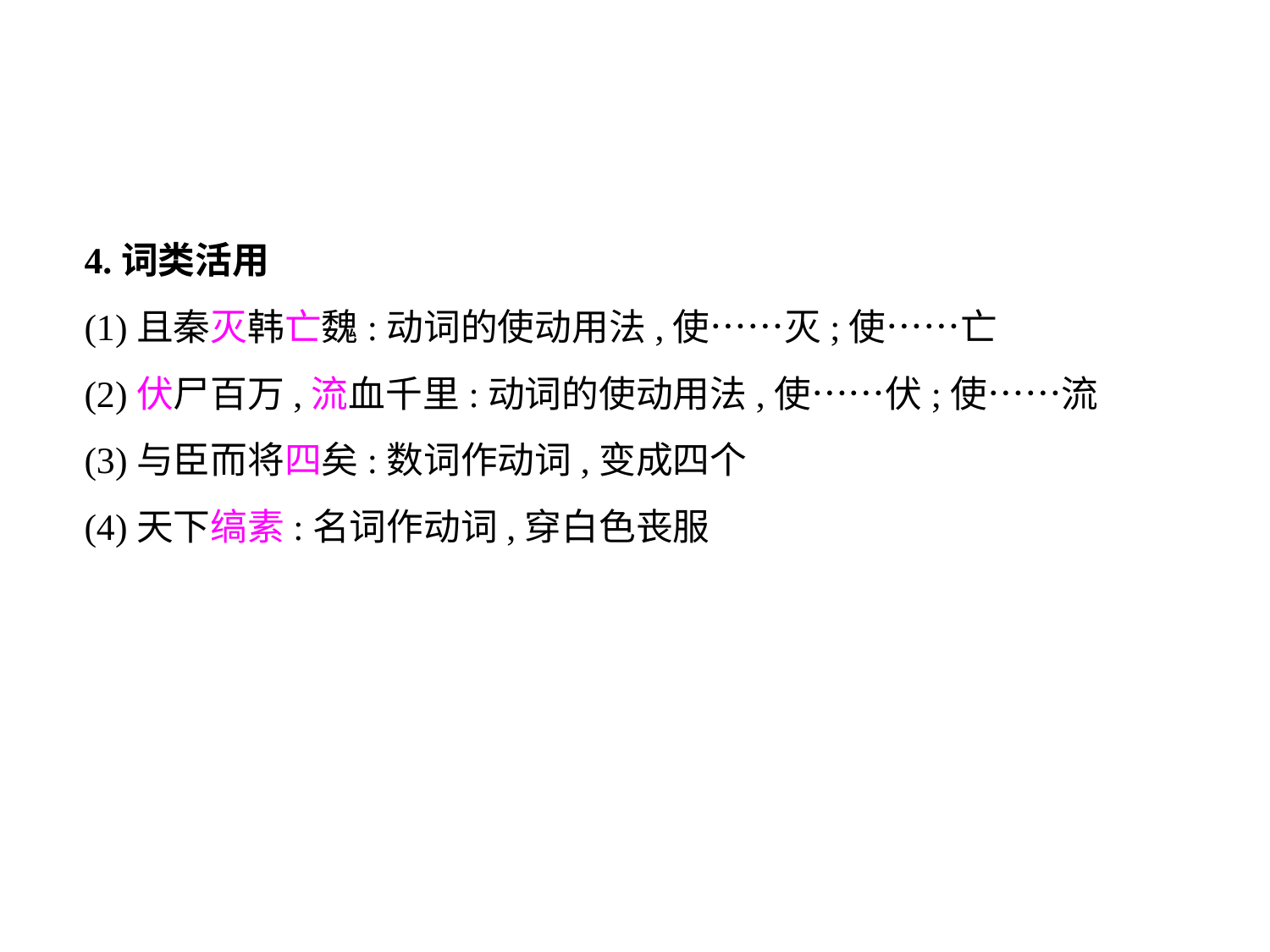

4.词类活用
(1)且秦灭韩亡魏:动词的使动用法,使……灭;使……亡
(2)伏尸百万,流血千里:动词的使动用法,使……伏;使……流
(3)与臣而将四矣:数词作动词,变成四个
(4)天下缟素:名词作动词,穿白色丧服